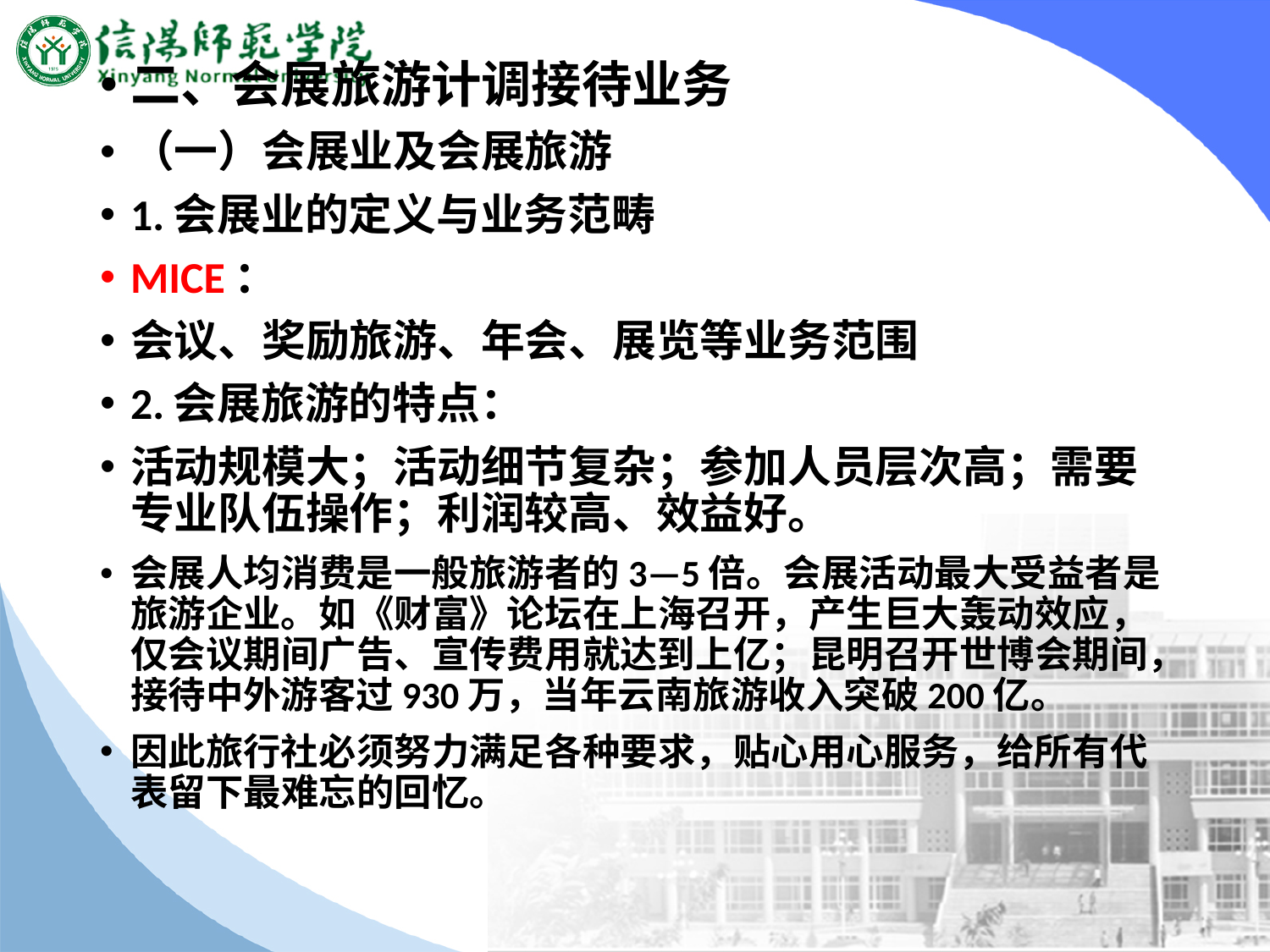

#
二、会展旅游计调接待业务
（一）会展业及会展旅游
1.会展业的定义与业务范畴
MICE：
会议、奖励旅游、年会、展览等业务范围
2.会展旅游的特点：
活动规模大；活动细节复杂；参加人员层次高；需要专业队伍操作；利润较高、效益好。
会展人均消费是一般旅游者的3—5倍。会展活动最大受益者是旅游企业。如《财富》论坛在上海召开，产生巨大轰动效应，仅会议期间广告、宣传费用就达到上亿；昆明召开世博会期间，接待中外游客过930万，当年云南旅游收入突破200亿。
因此旅行社必须努力满足各种要求，贴心用心服务，给所有代表留下最难忘的回忆。